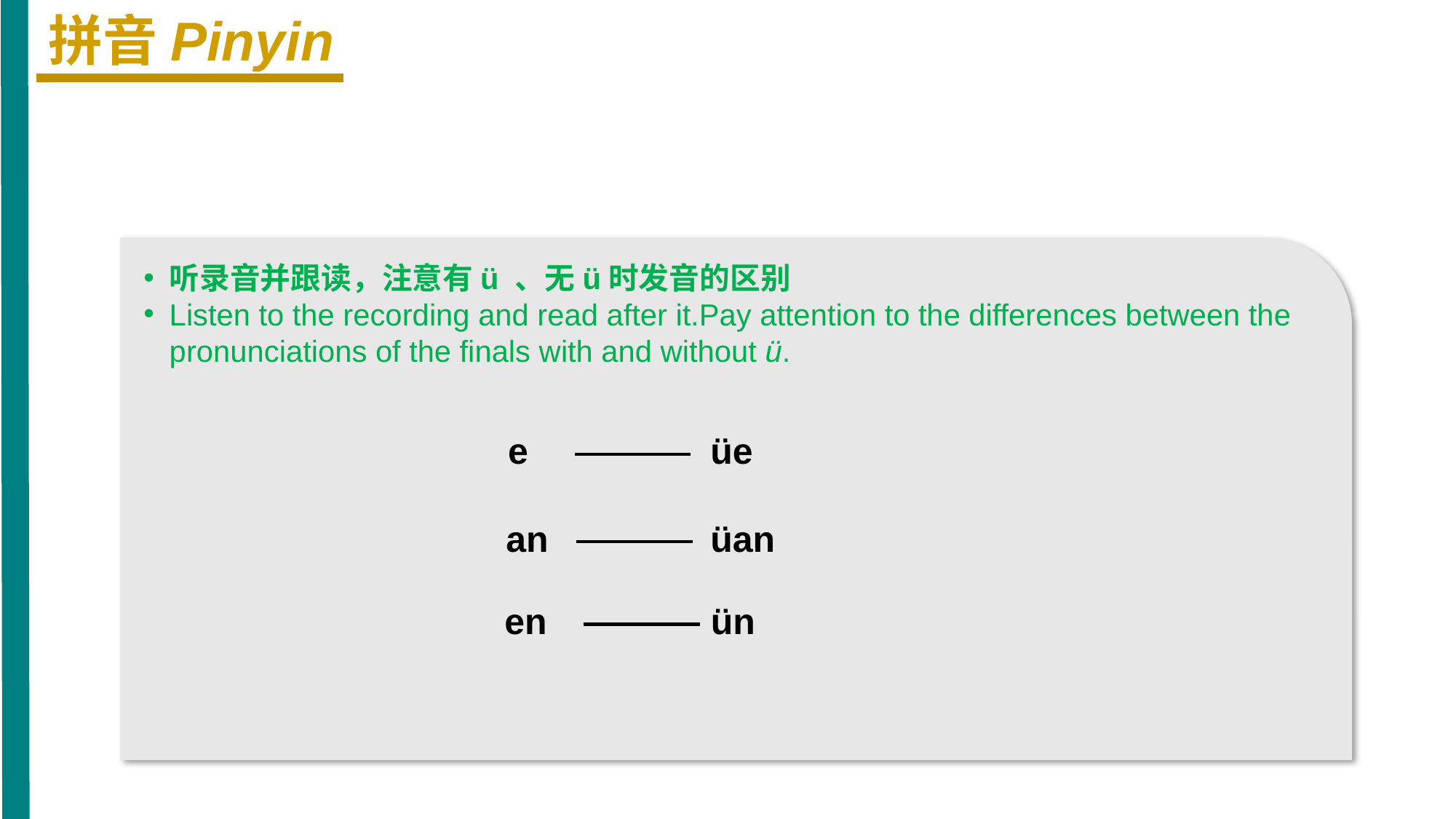

拼音Pinyin

听录音并跟读，注意有ü 、无ü时发音的区别
Listen to the recording and read after it.Pay attention to the differences between the pronunciations of the finals with and without ü.

e
üe
an
üan
en
ün